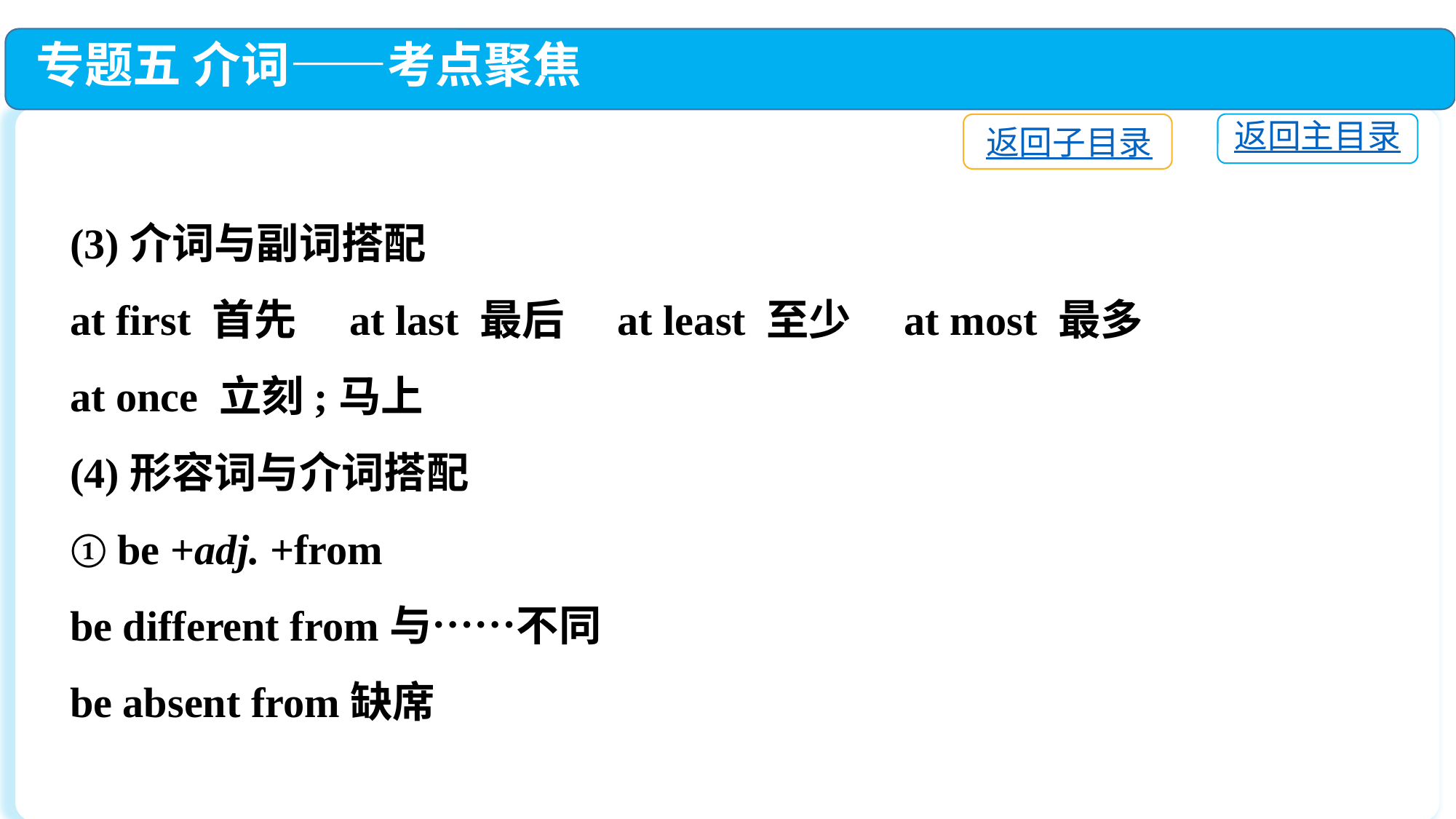

专题五 介词——考点聚焦

返回主目录

返回子目录
(3)介词与副词搭配
at first 首先　at last 最后　at least 至少　at most 最多
at once 立刻;马上
(4)形容词与介词搭配
① be +adj. +from
be different from与……不同
be absent from缺席